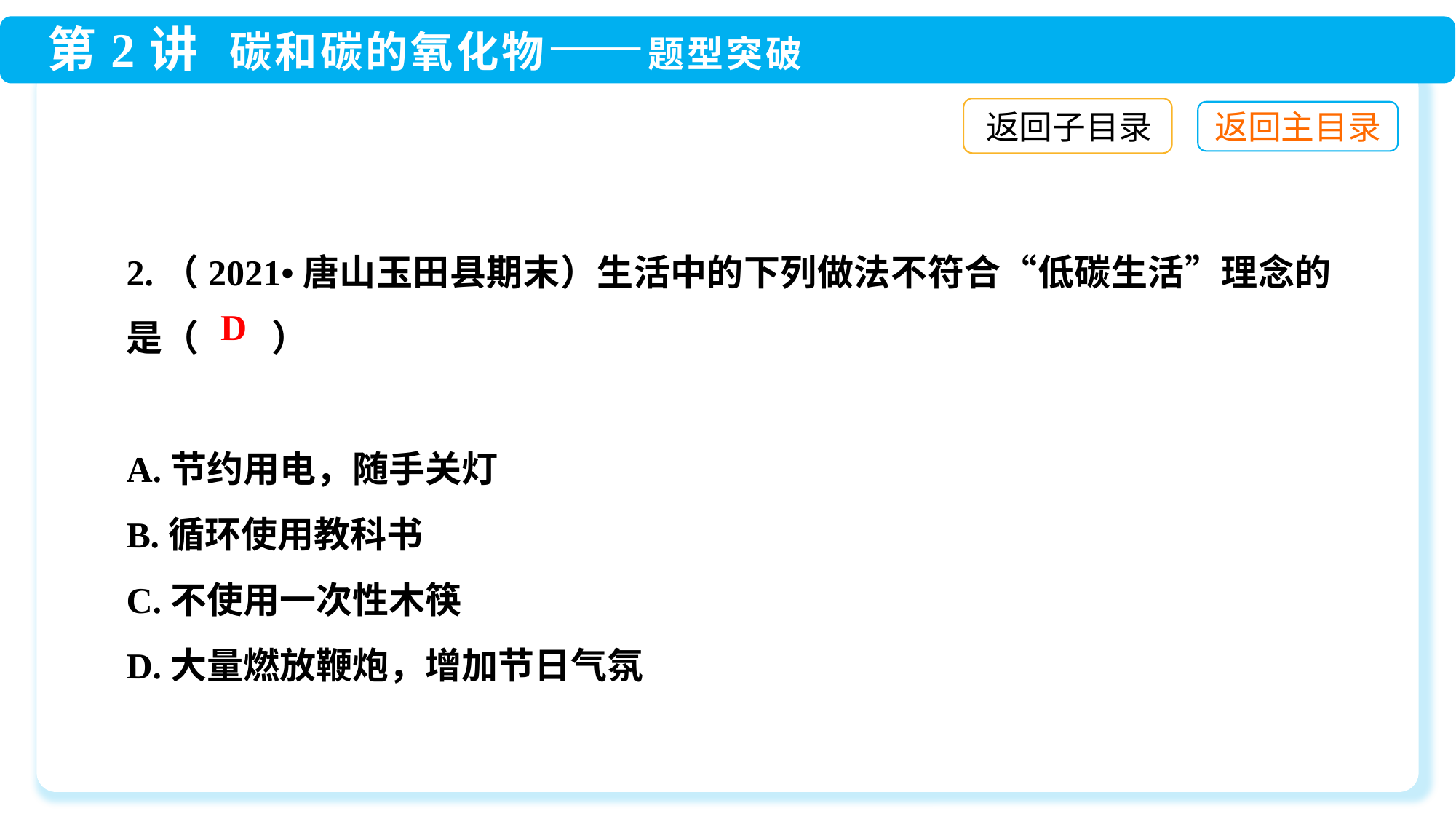

返回子目录
2.（2021•唐山玉田县期末）生活中的下列做法不符合“低碳生活”理念的是（　　）

A.节约用电，随手关灯
B.循环使用教科书
C.不使用一次性木筷
D.大量燃放鞭炮，增加节日气氛
D